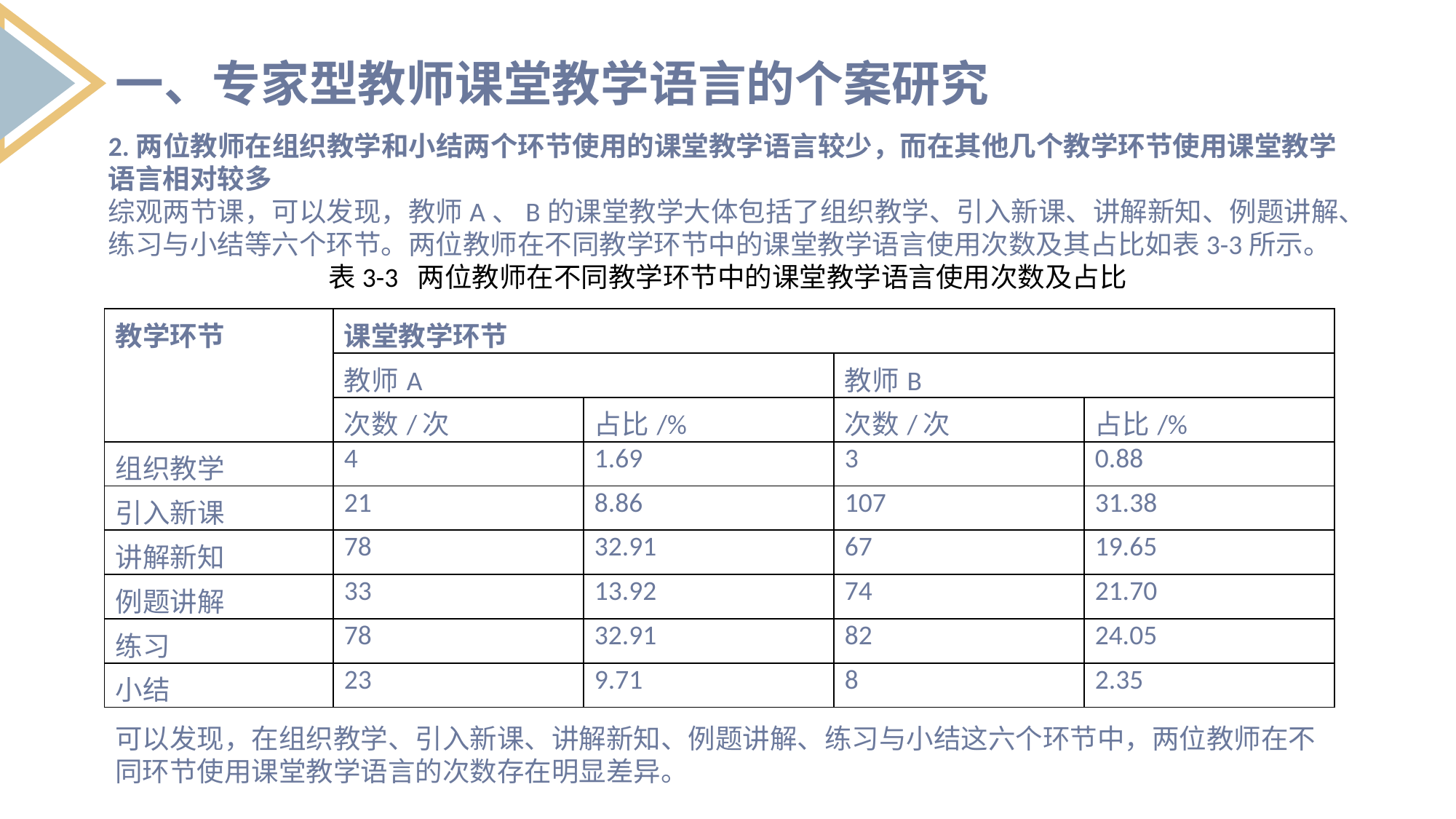

一、专家型教师课堂教学语言的个案研究
2.两位教师在组织教学和小结两个环节使用的课堂教学语言较少，而在其他几个教学环节使用课堂教学语言相对较多
综观两节课，可以发现，教师A、B的课堂教学大体包括了组织教学、引入新课、讲解新知、例题讲解、练习与小结等六个环节。两位教师在不同教学环节中的课堂教学语言使用次数及其占比如表3-3所示。
表3-3  两位教师在不同教学环节中的课堂教学语言使用次数及占比
| 教学环节 | 课堂教学环节 |  |  |  |
| --- | --- | --- | --- | --- |
|  | 教师A |  | 教师B |  |
|  | 次数/次 | 占比/% | 次数/次 | 占比/% |
| 组织教学 | 4 | 1.69 | 3 | 0.88 |
| 引入新课 | 21 | 8.86 | 107 | 31.38 |
| 讲解新知 | 78 | 32.91 | 67 | 19.65 |
| 例题讲解 | 33 | 13.92 | 74 | 21.70 |
| 练习 | 78 | 32.91 | 82 | 24.05 |
| 小结 | 23 | 9.71 | 8 | 2.35 |
可以发现，在组织教学、引入新课、讲解新知、例题讲解、练习与小结这六个环节中，两位教师在不同环节使用课堂教学语言的次数存在明显差异。